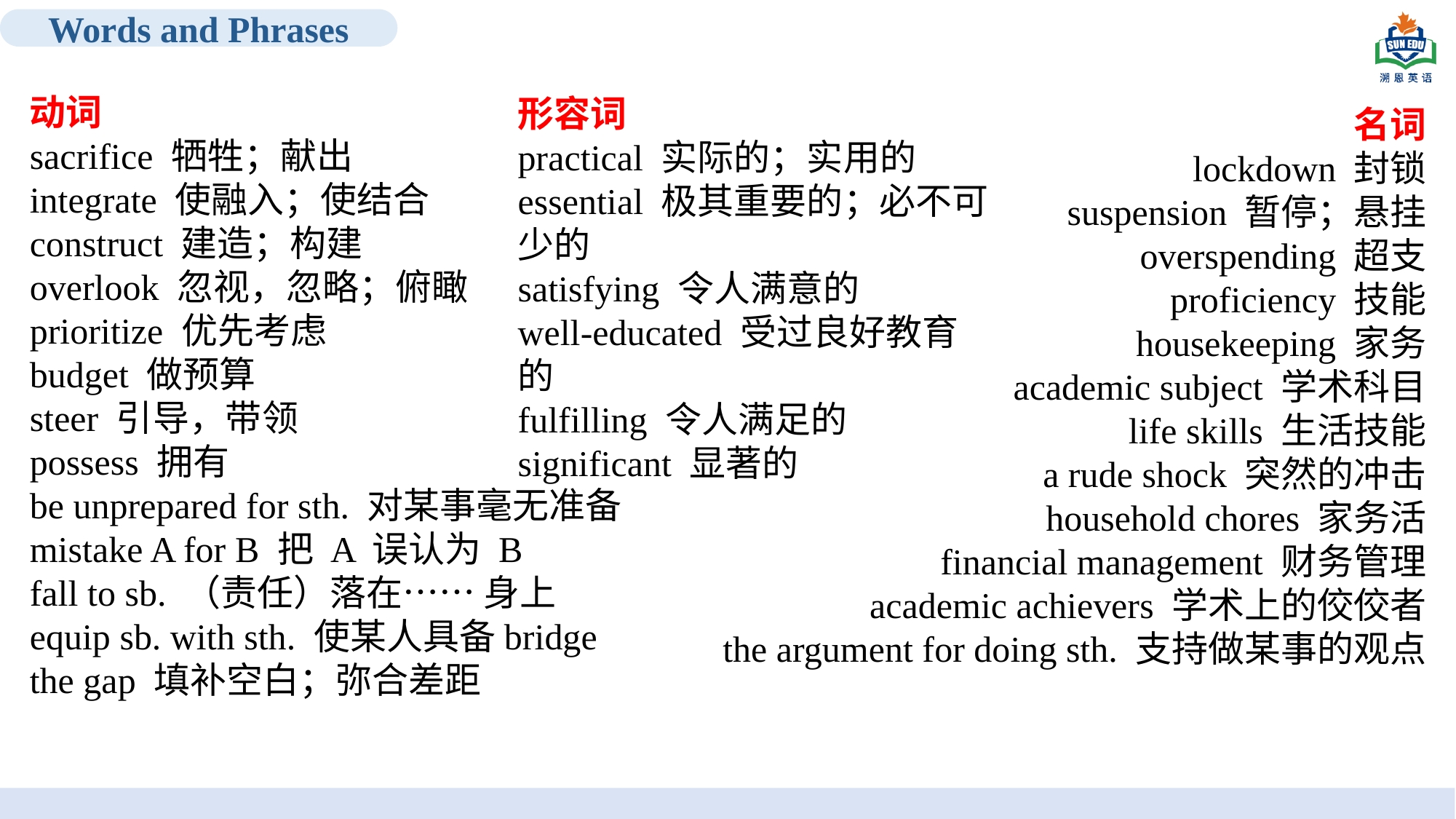

Words and Phrases
动词
sacrifice 牺牲；献出
integrate 使融入；使结合
construct 建造；构建
overlook 忽视，忽略；俯瞰
prioritize 优先考虑
budget 做预算
steer 引导，带领
possess 拥有
be unprepared for sth. 对某事毫无准备
mistake A for B 把 A 误认为 B
fall to sb. （责任）落在…… 身上equip sb. with sth. 使某人具备bridge the gap 填补空白；弥合差距
形容词
practical 实际的；实用的
essential 极其重要的；必不可少的
satisfying 令人满意的
well-educated 受过良好教育的
fulfilling 令人满足的
significant 显著的
名词
lockdown 封锁
suspension 暂停；悬挂
overspending 超支
proficiency 技能
housekeeping 家务
academic subject 学术科目
life skills 生活技能
a rude shock 突然的冲击
household chores 家务活
financial management 财务管理
academic achievers 学术上的佼佼者
the argument for doing sth. 支持做某事的观点
TRAVEL